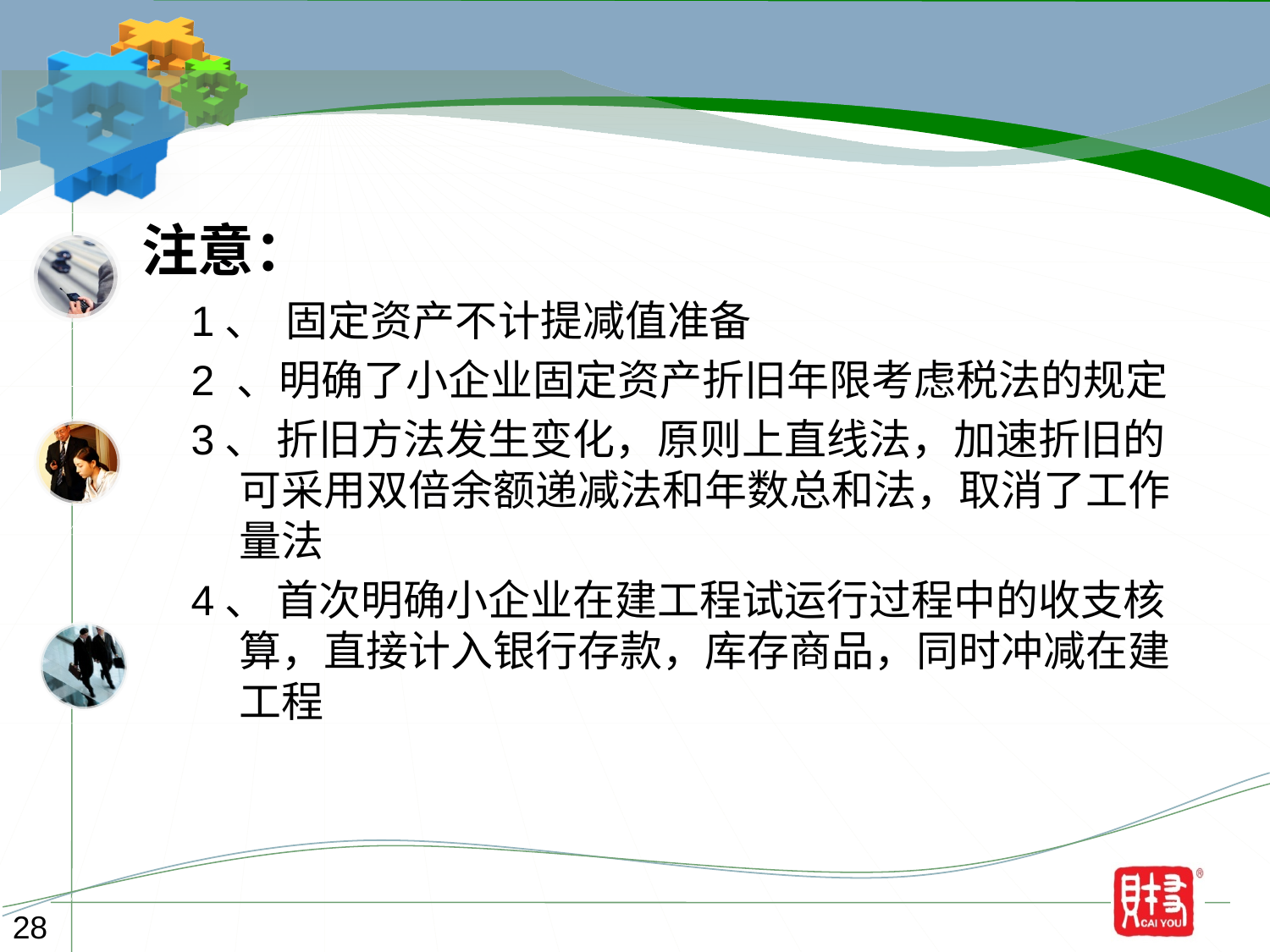

注意：
1、  固定资产不计提减值准备
2 、明确了小企业固定资产折旧年限考虑税法的规定
3、 折旧方法发生变化，原则上直线法，加速折旧的可采用双倍余额递减法和年数总和法，取消了工作量法
4、 首次明确小企业在建工程试运行过程中的收支核算，直接计入银行存款，库存商品，同时冲减在建工程

28